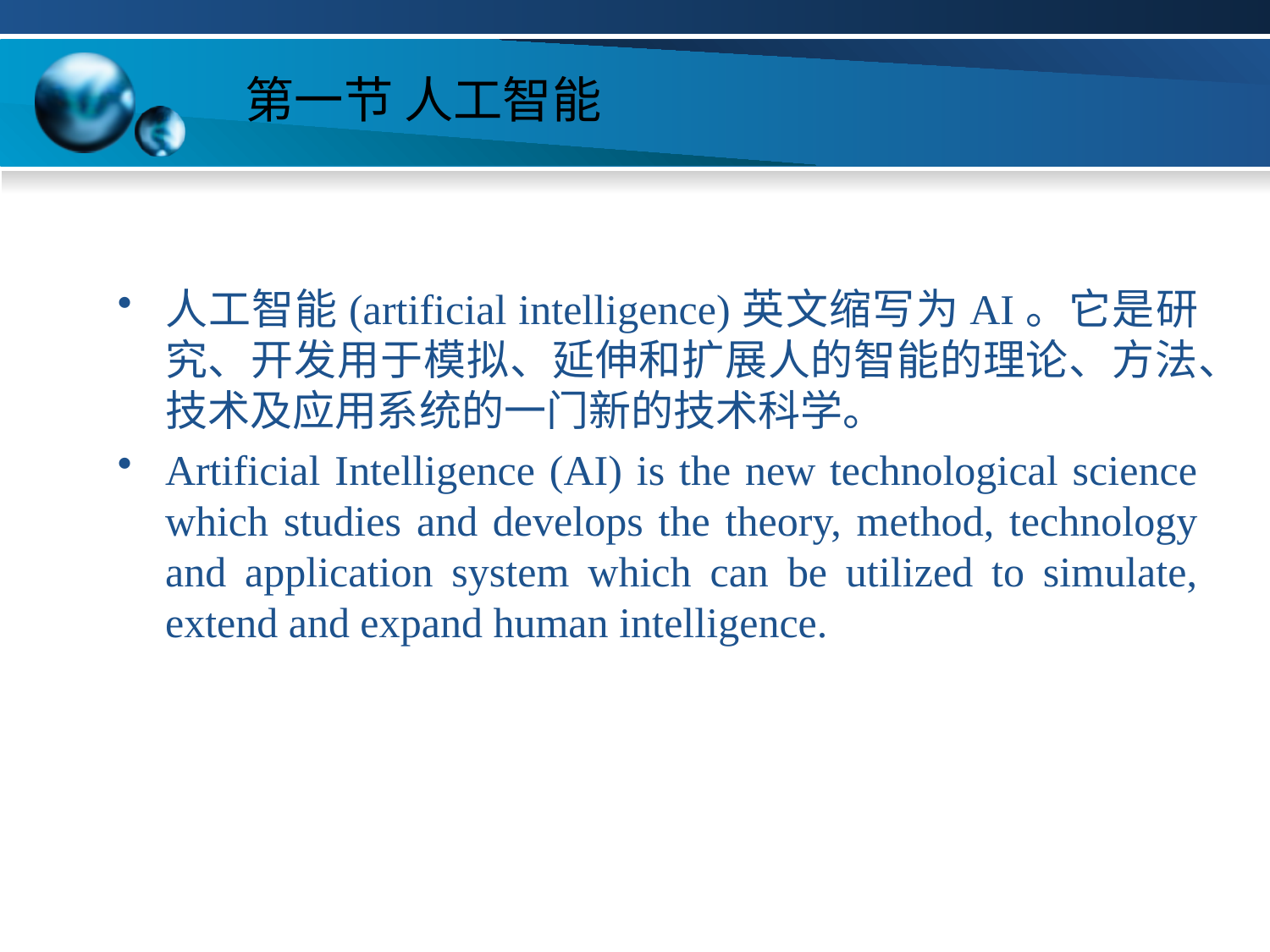

# 第一节 人工智能
人工智能(artificial intelligence)英文缩写为AI。它是研究、开发用于模拟、延伸和扩展人的智能的理论、方法、技术及应用系统的一门新的技术科学。
Artificial Intelligence (AI) is the new technological science which studies and develops the theory, method, technology and application system which can be utilized to simulate, extend and expand human intelligence.